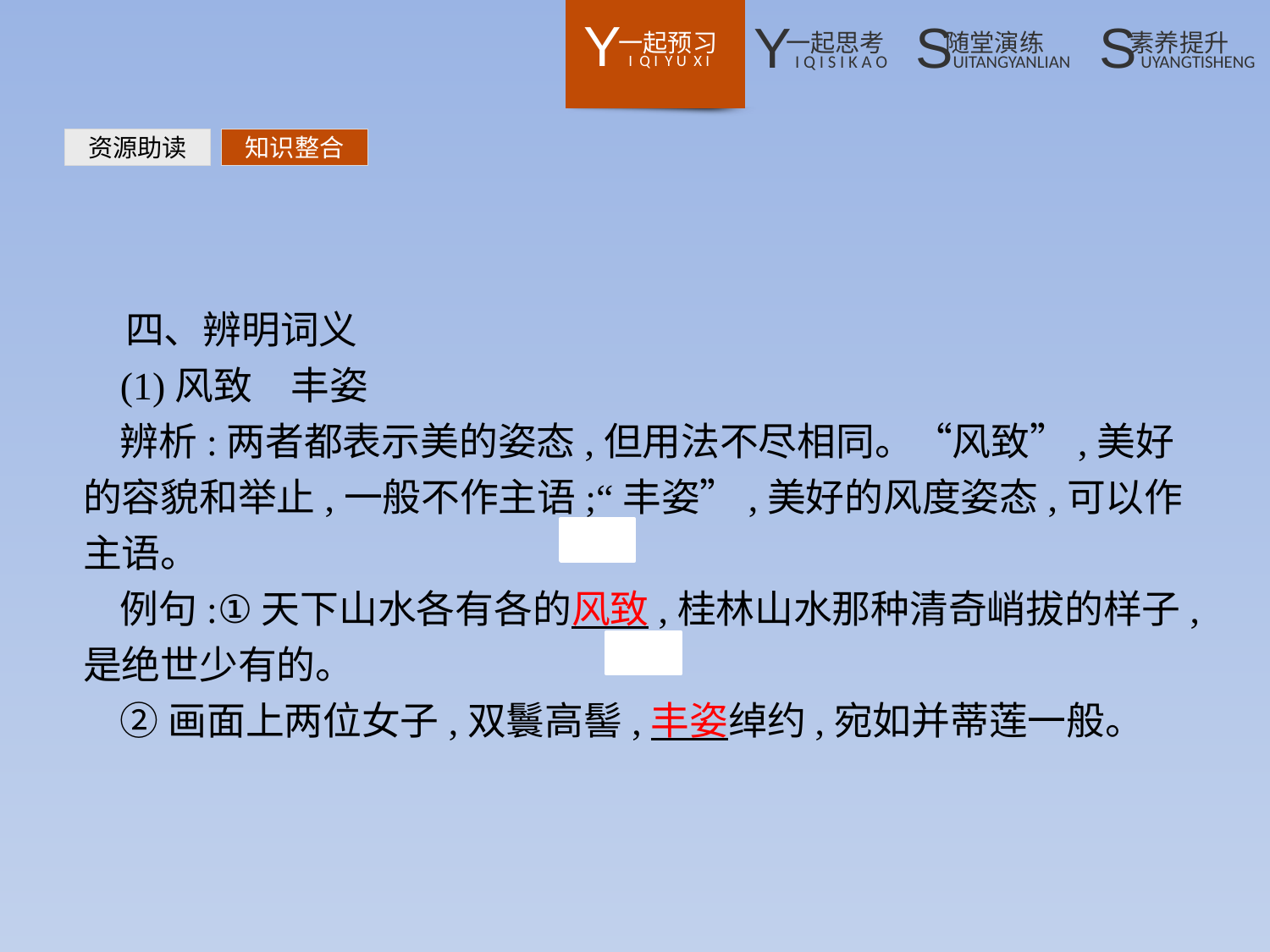

资源助读
知识整合
四、辨明词义
(1)风致　丰姿
辨析:两者都表示美的姿态,但用法不尽相同。“风致”,美好的容貌和举止,一般不作主语;“丰姿”,美好的风度姿态,可以作主语。
例句:①天下山水各有各的风致,桂林山水那种清奇峭拔的样子,是绝世少有的。
②画面上两位女子,双鬟高髻,丰姿绰约,宛如并蒂莲一般。